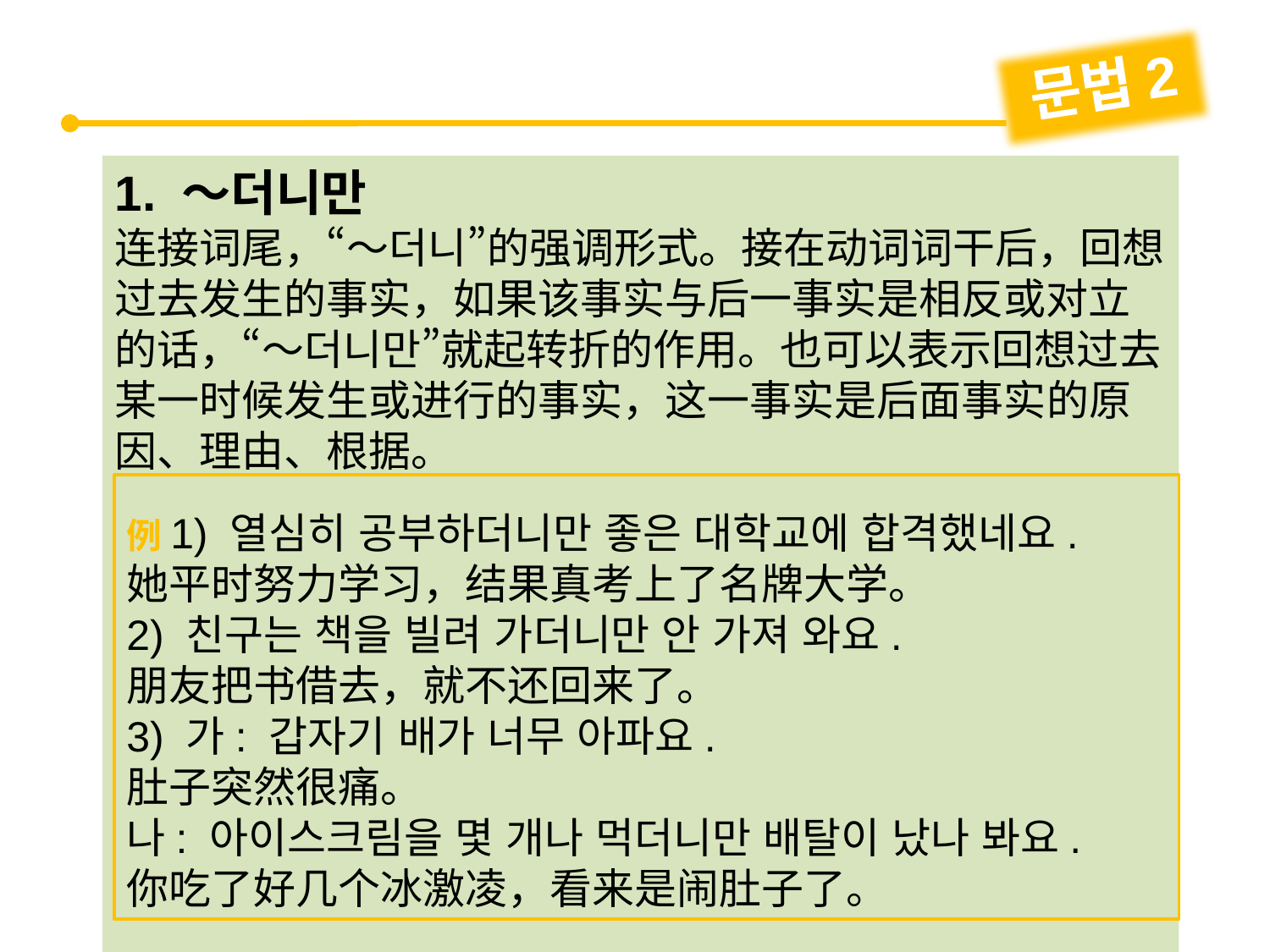

문법2
1. ～더니만
连接词尾，“～더니”的强调形式。接在动词词干后，回想过去发生的事实，如果该事实与后一事实是相反或对立的话，“～더니만”就起转折的作用。也可以表示回想过去某一时候发生或进行的事实，这一事实是后面事实的原因、理由、根据。

例1) 열심히 공부하더니만 좋은 대학교에 합격했네요.
她平时努力学习，结果真考上了名牌大学。
2) 친구는 책을 빌려 가더니만 안 가져 와요.
朋友把书借去，就不还回来了。
3) 가: 갑자기 배가 너무 아파요.
肚子突然很痛。
나: 아이스크림을 몇 개나 먹더니만 배탈이 났나 봐요.
你吃了好几个冰激凌，看来是闹肚子了。